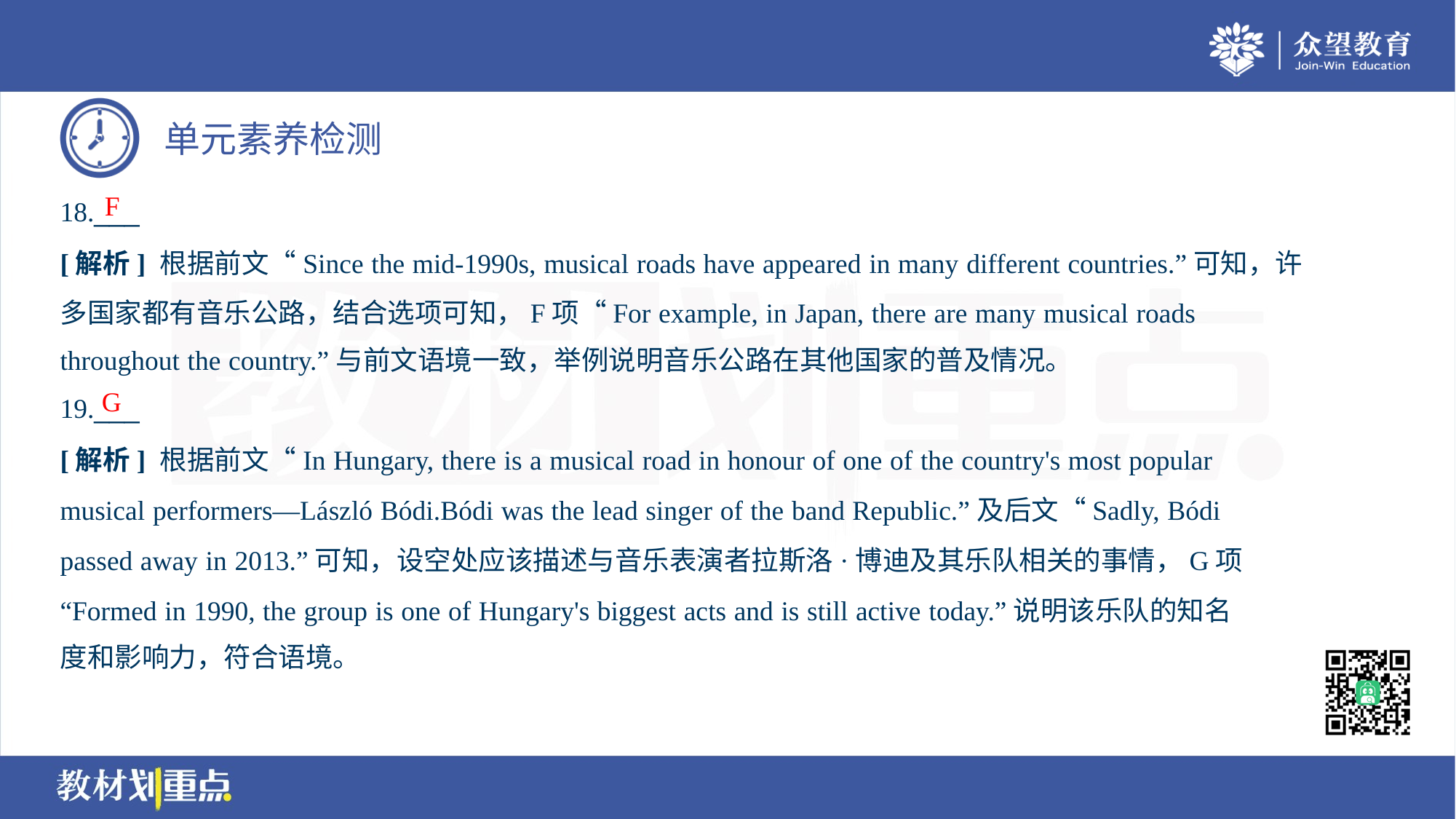

F
18.___
[解析] 根据前文“Since the mid-1990s, musical roads have appeared in many different countries.”可知，许
多国家都有音乐公路，结合选项可知，F项“For example, in Japan, there are many musical roads
throughout the country.”与前文语境一致，举例说明音乐公路在其他国家的普及情况。
G
19.___
[解析] 根据前文“In Hungary, there is a musical road in honour of one of the country's most popular
musical performers—László Bódi.Bódi was the lead singer of the band Republic.”及后文“Sadly, Bódi
passed away in 2013.”可知，设空处应该描述与音乐表演者拉斯洛·博迪及其乐队相关的事情，G项
“Formed in 1990, the group is one of Hungary's biggest acts and is still active today.”说明该乐队的知名
度和影响力，符合语境。